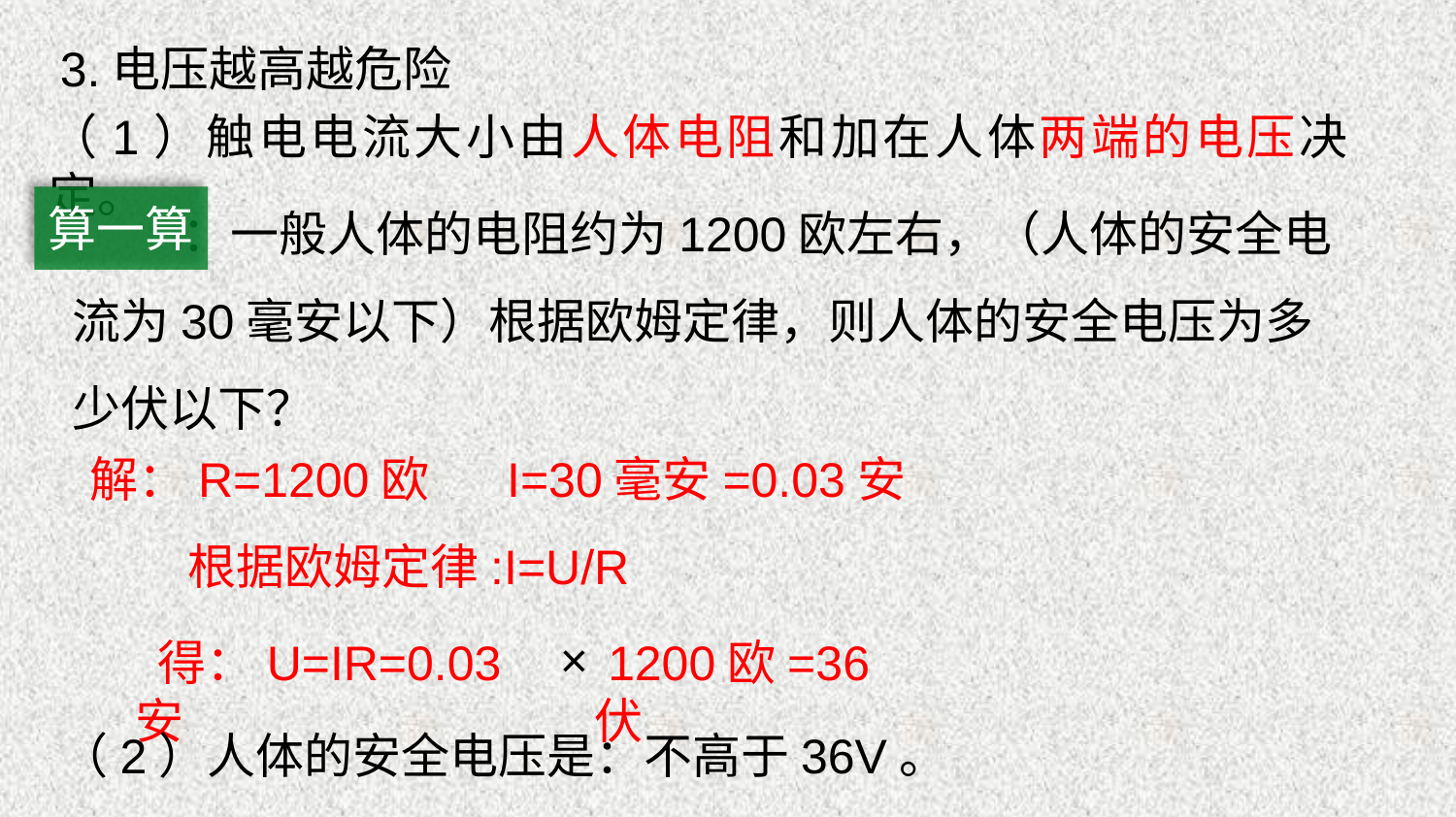

3.电压越高越危险
（1）触电电流大小由人体电阻和加在人体两端的电压决定。
         ：一般人体的电阻约为1200欧左右，（人体的安全电流为30毫安以下）根据欧姆定律，则人体的安全电压为多少伏以下？

算一算
解：R=1200欧      I=30毫安=0.03安
根据欧姆定律:I=U/R
 得：U=IR=0.03安
 1200欧=36伏
（2）人体的安全电压是：不高于36V。